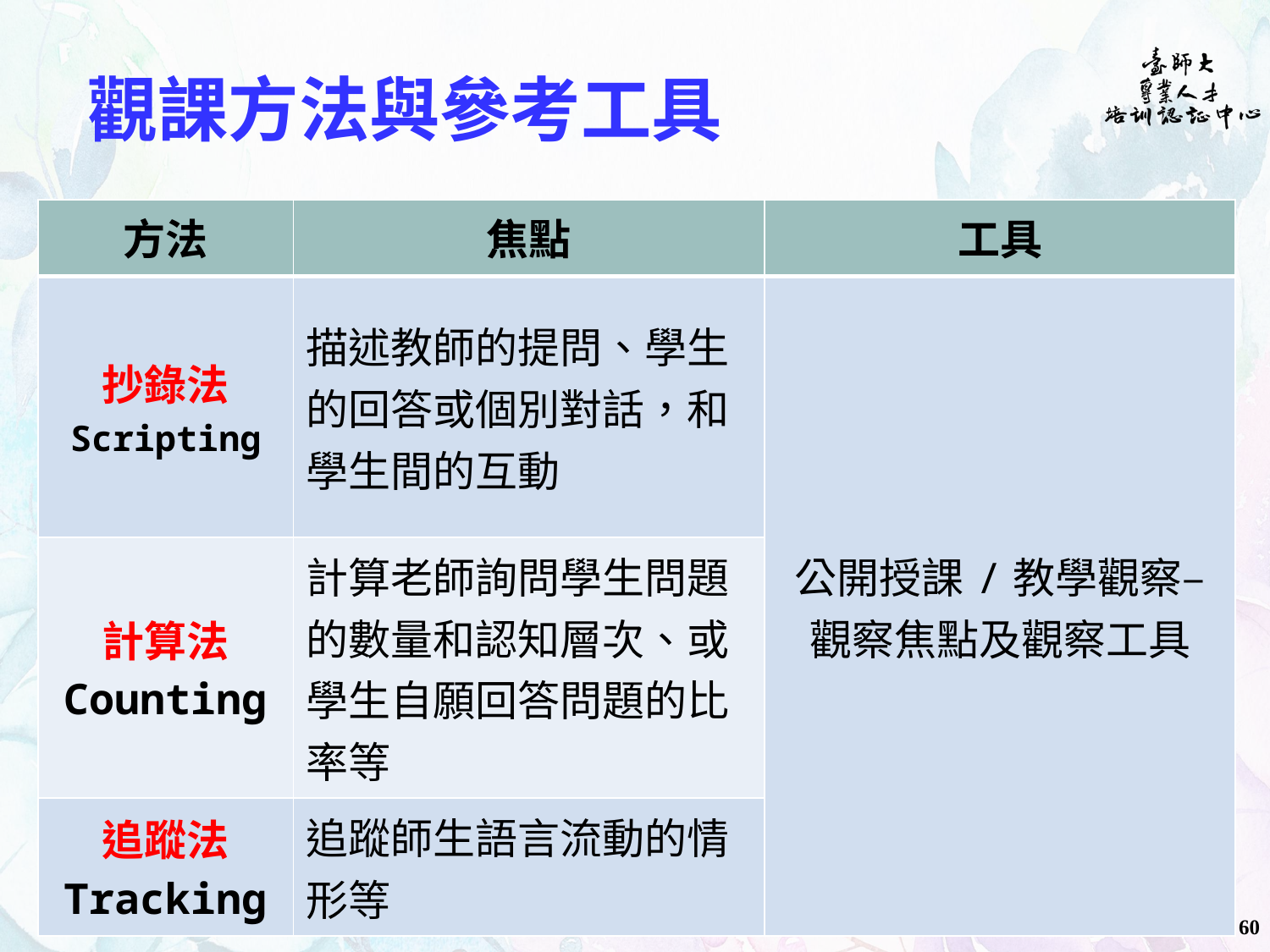

# 觀課方法與參考工具
| 方法 | 焦點 | 工具 |
| --- | --- | --- |
| 抄錄法 Scripting | 描述教師的提問、學生的回答或個別對話，和學生間的互動 | 公開授課/教學觀察–觀察焦點及觀察工具 |
| 計算法 Counting | 計算老師詢問學生問題的數量和認知層次、或學生自願回答問題的比率等 |  |
| 追蹤法 Tracking | 追蹤師生語言流動的情形等 |  |
60